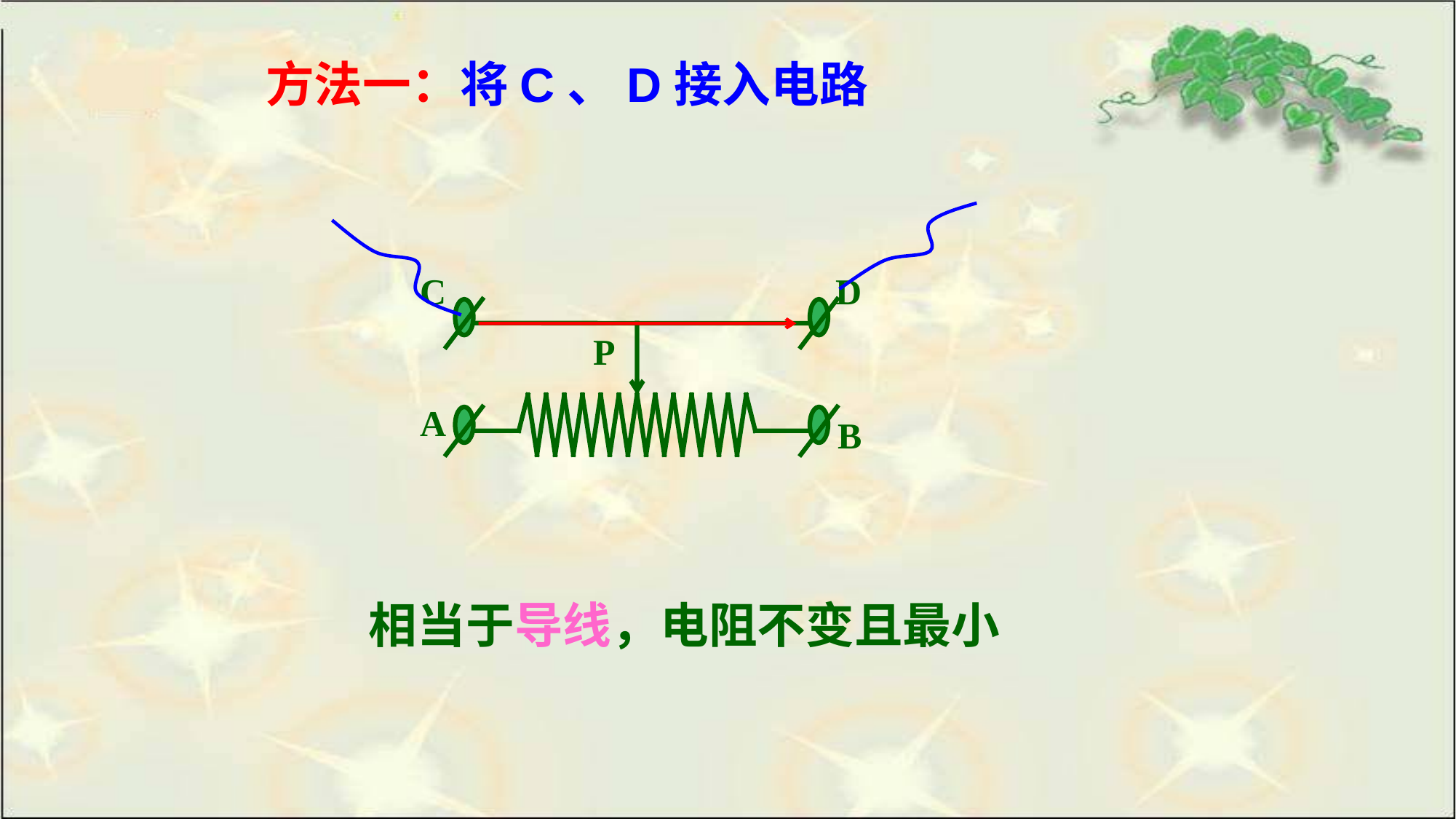

方法一：将C、D接入电路

C
D

A

B

P

相当于导线，电阻不变且最小